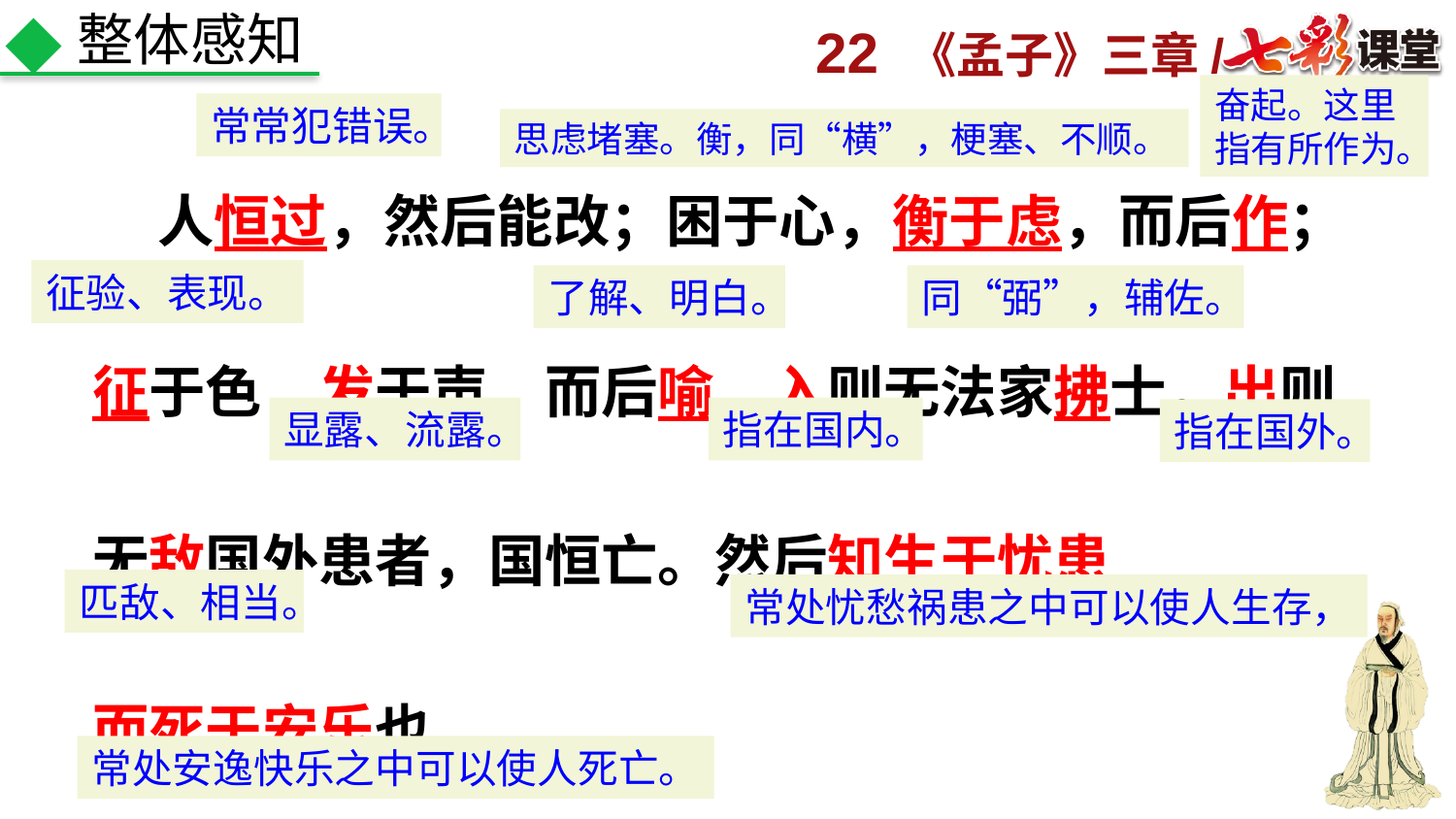

整体感知

奋起。这里指有所作为。
    人恒过，然后能改；困于心，衡于虑，而后作；征于色，发于声，而后喻。入则无法家拂士，出则无敌国外患者，国恒亡。然后知生于忧患
而死于安乐也。
常常犯错误。
思虑堵塞。衡，同“横”，梗塞、不顺。
征验、表现。
了解、明白。
同“弼”，辅佐。
显露、流露。
指在国内。
指在国外。
匹敌、相当。
常处忧愁祸患之中可以使人生存，
常处安逸快乐之中可以使人死亡。